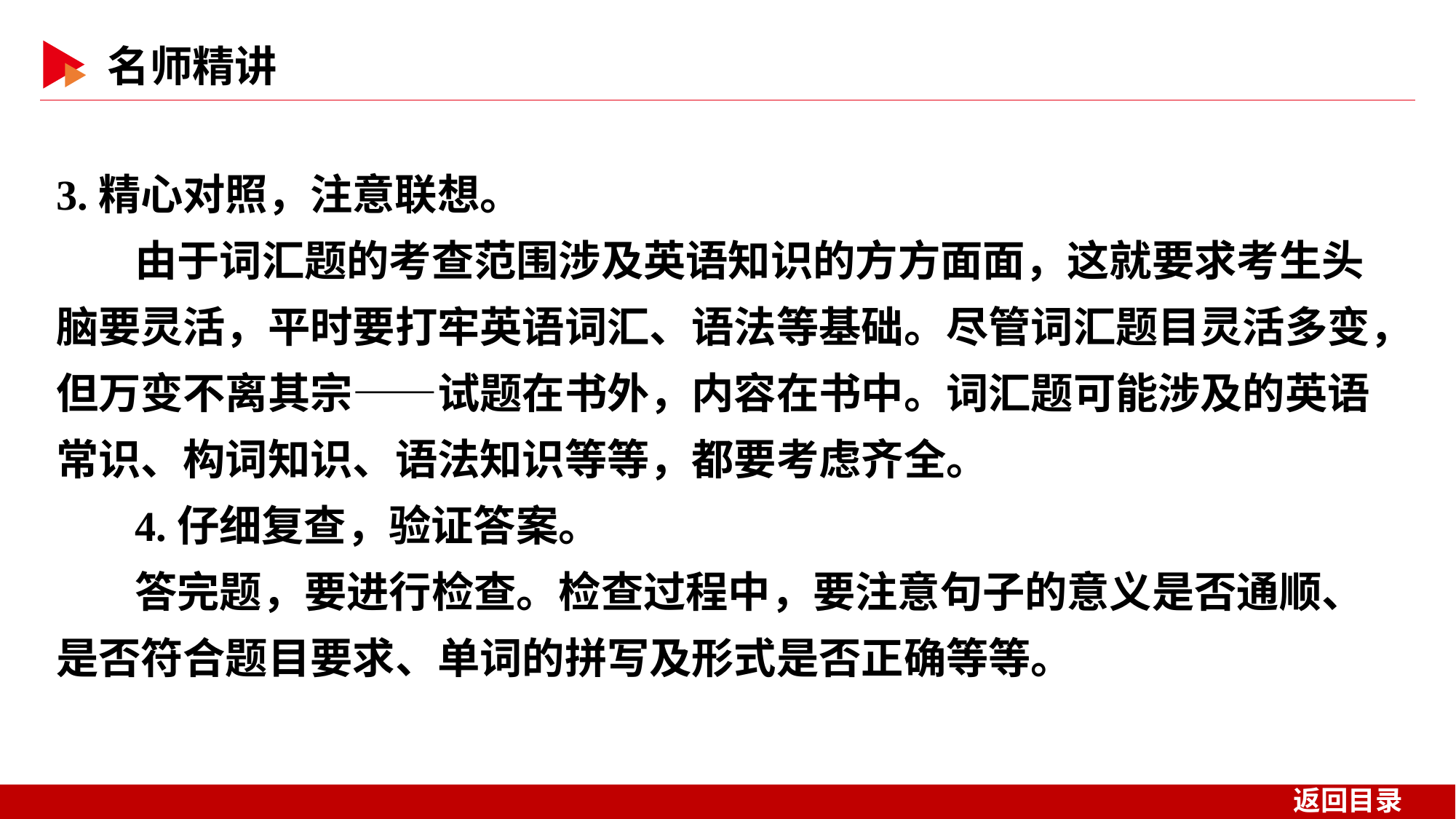

3.精心对照，注意联想。
由于词汇题的考查范围涉及英语知识的方方面面，这就要求考生头脑要灵活，平时要打牢英语词汇、语法等基础。尽管词汇题目灵活多变，但万变不离其宗——试题在书外，内容在书中。词汇题可能涉及的英语常识、构词知识、语法知识等等，都要考虑齐全。
4.仔细复查，验证答案。
答完题，要进行检查。检查过程中，要注意句子的意义是否通顺、是否符合题目要求、单词的拼写及形式是否正确等等。